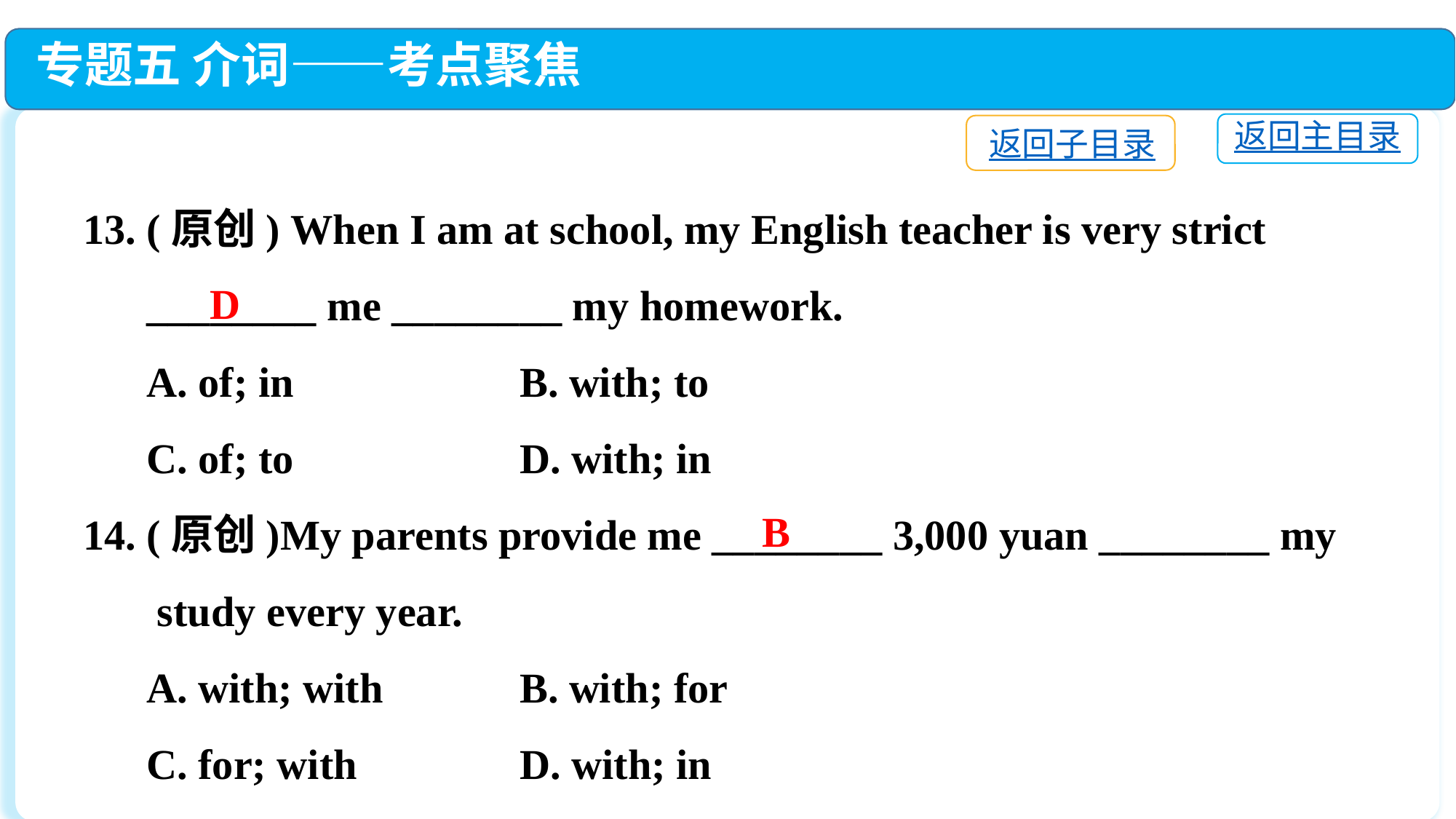

专题五 介词——考点聚焦

返回主目录

返回子目录
13. (原创) When I am at school, my English teacher is very strict
      ________ me ________ my homework.
      A. of; in			B. with; to
      C. of; to			D. with; in
14. (原创)My parents provide me ________ 3,000 yuan ________ my
       study every year.
      A. with; with		B. with; for
      C. for; with		D. with; in
D
B